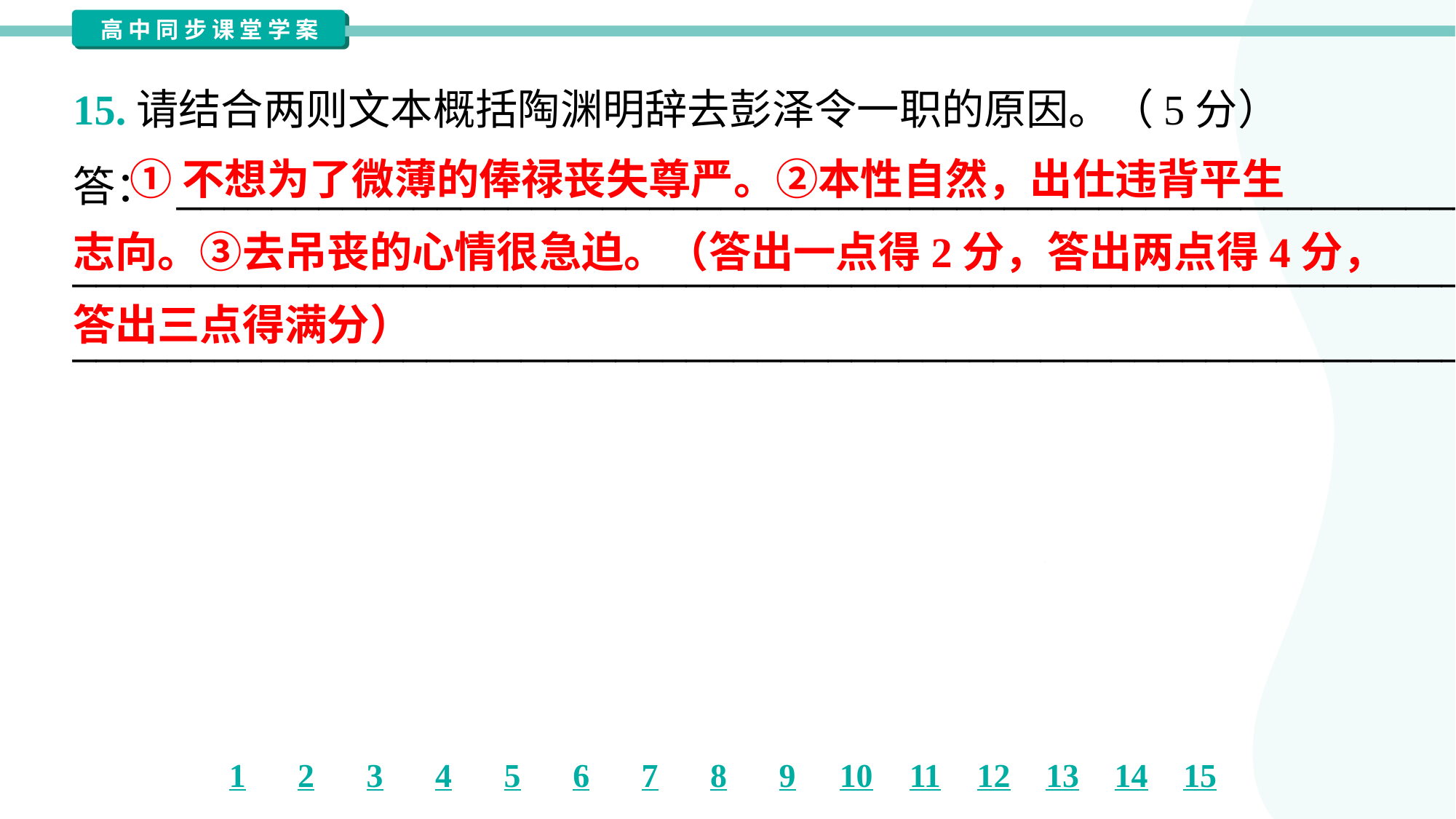

15.请结合两则文本概括陶渊明辞去彭泽令一职的原因。（5分）
答： ________________________________________________________
_____________________________________________________________
_____________________________________________________________
      ①不想为了微薄的俸禄丧失尊严。②本性自然，出仕违背平生
志向。③去吊丧的心情很急迫。（答出一点得2分，答出两点得4分，
答出三点得满分）